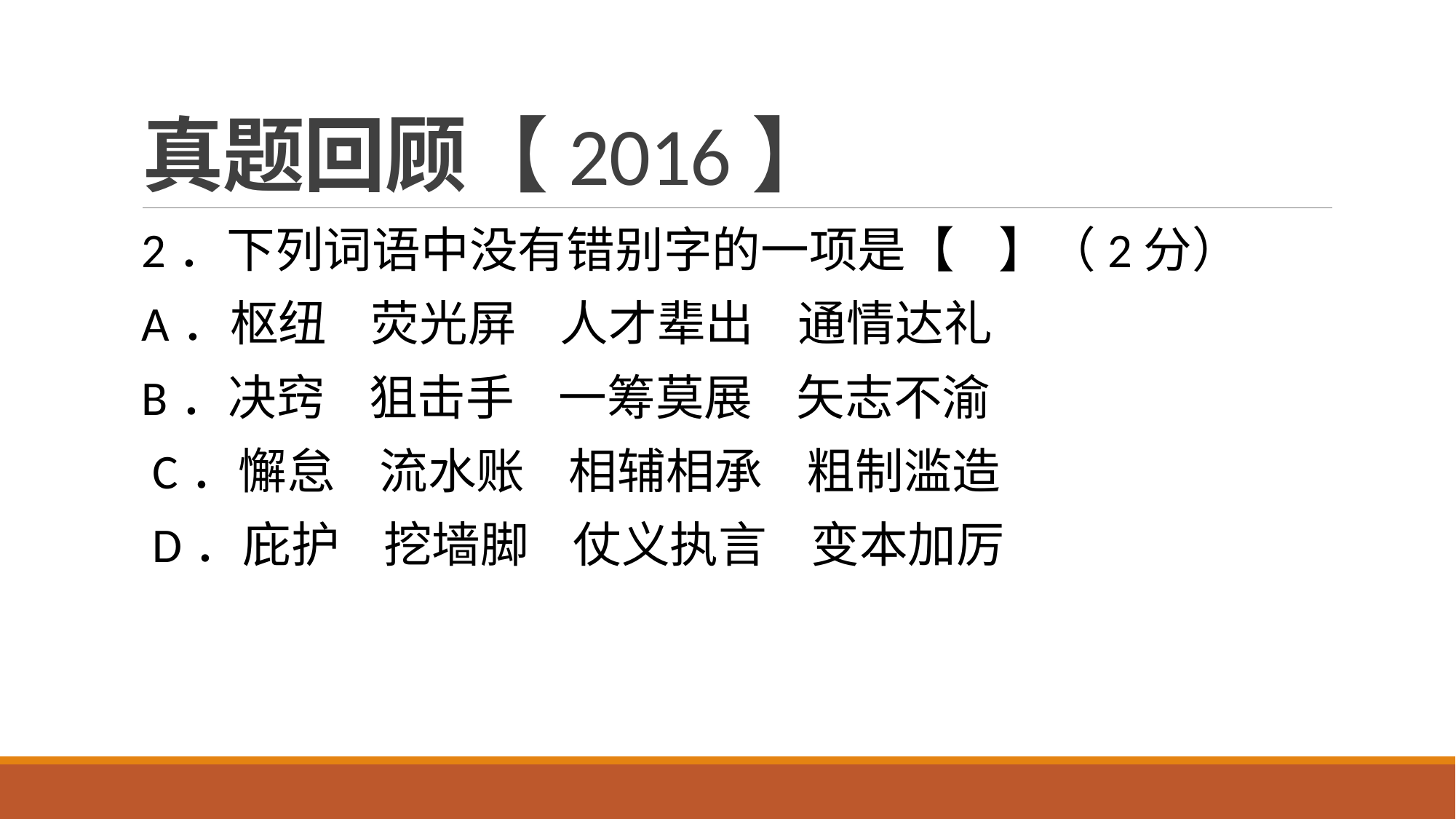

# 真题回顾【2016】
2．下列词语中没有错别字的一项是【    】（2分）
A．枢纽    荧光屏    人才辈出    通情达礼
B．决窍    狙击手    一筹莫展    矢志不渝
 C．懈怠    流水账    相辅相承    粗制滥造
 D．庇护    挖墙脚    仗义执言    变本加厉